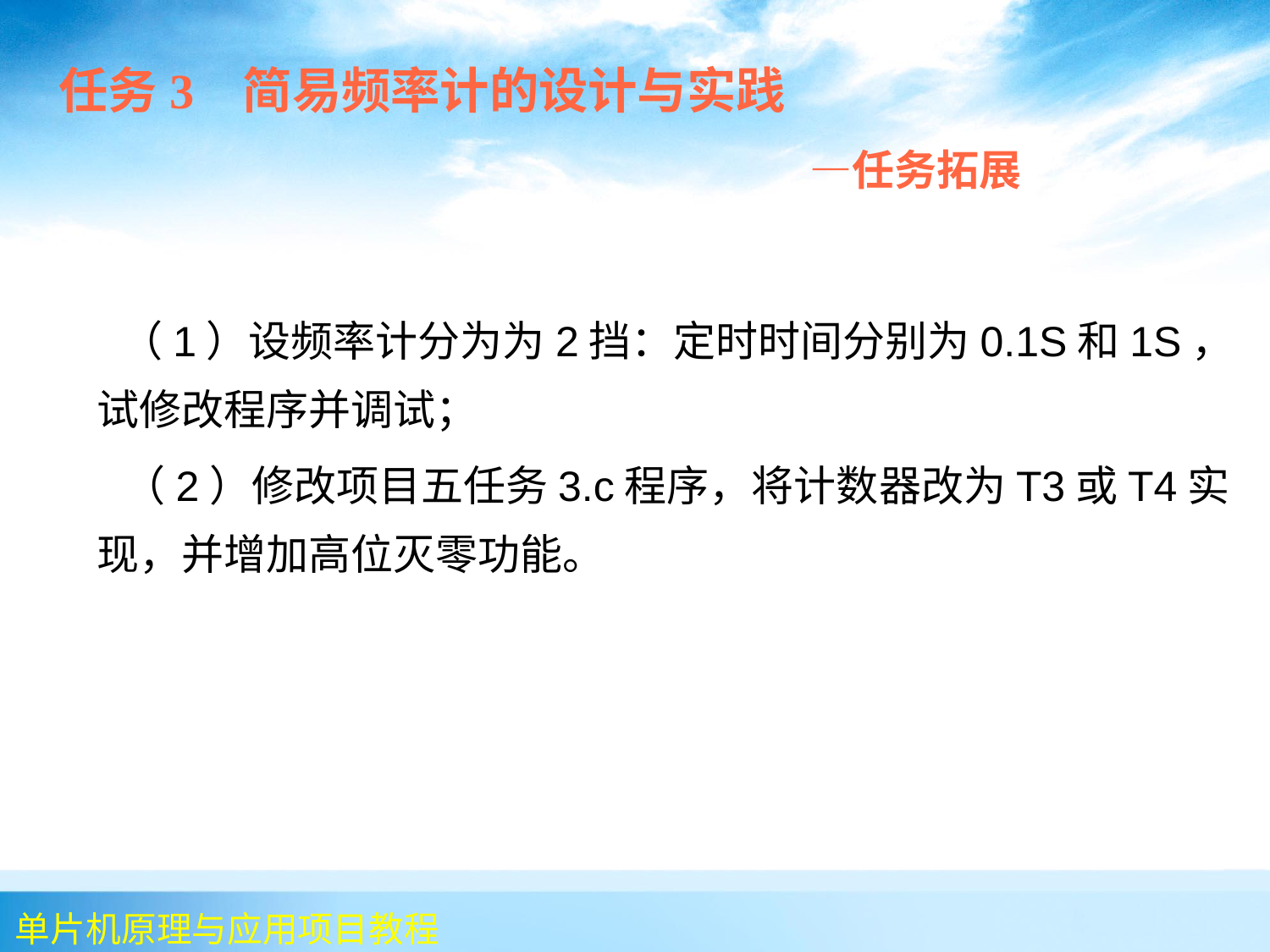

任务3   简易频率计的设计与实践
                                                                     —任务拓展

       （1）设频率计分为为2挡：定时时间分别为0.1S和1S，试修改程序并调试；
      （2）修改项目五任务3.c程序，将计数器改为T3或T4实现，并增加高位灭零功能。